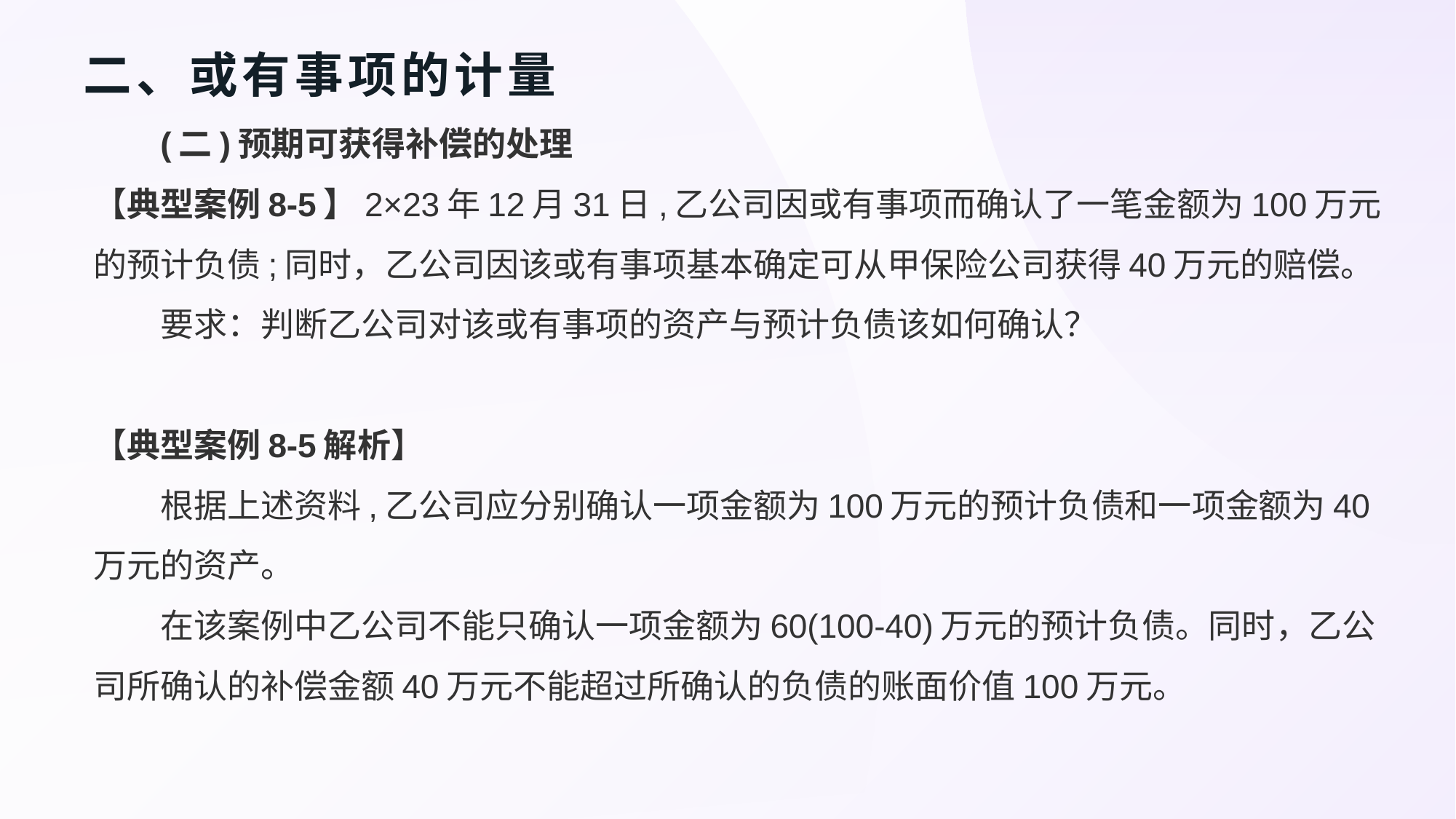

# 二、或有事项的计量
(二)预期可获得补偿的处理
【典型案例8-5】2×23年12月31日,乙公司因或有事项而确认了一笔金额为100万元的预计负债;同时，乙公司因该或有事项基本确定可从甲保险公司获得40万元的赔偿。
要求：判断乙公司对该或有事项的资产与预计负债该如何确认？

【典型案例8-5解析】
根据上述资料,乙公司应分别确认一项金额为100万元的预计负债和一项金额为40万元的资产。
在该案例中乙公司不能只确认一项金额为60(100-40)万元的预计负债。同时，乙公司所确认的补偿金额40万元不能超过所确认的负债的账面价值100万元。